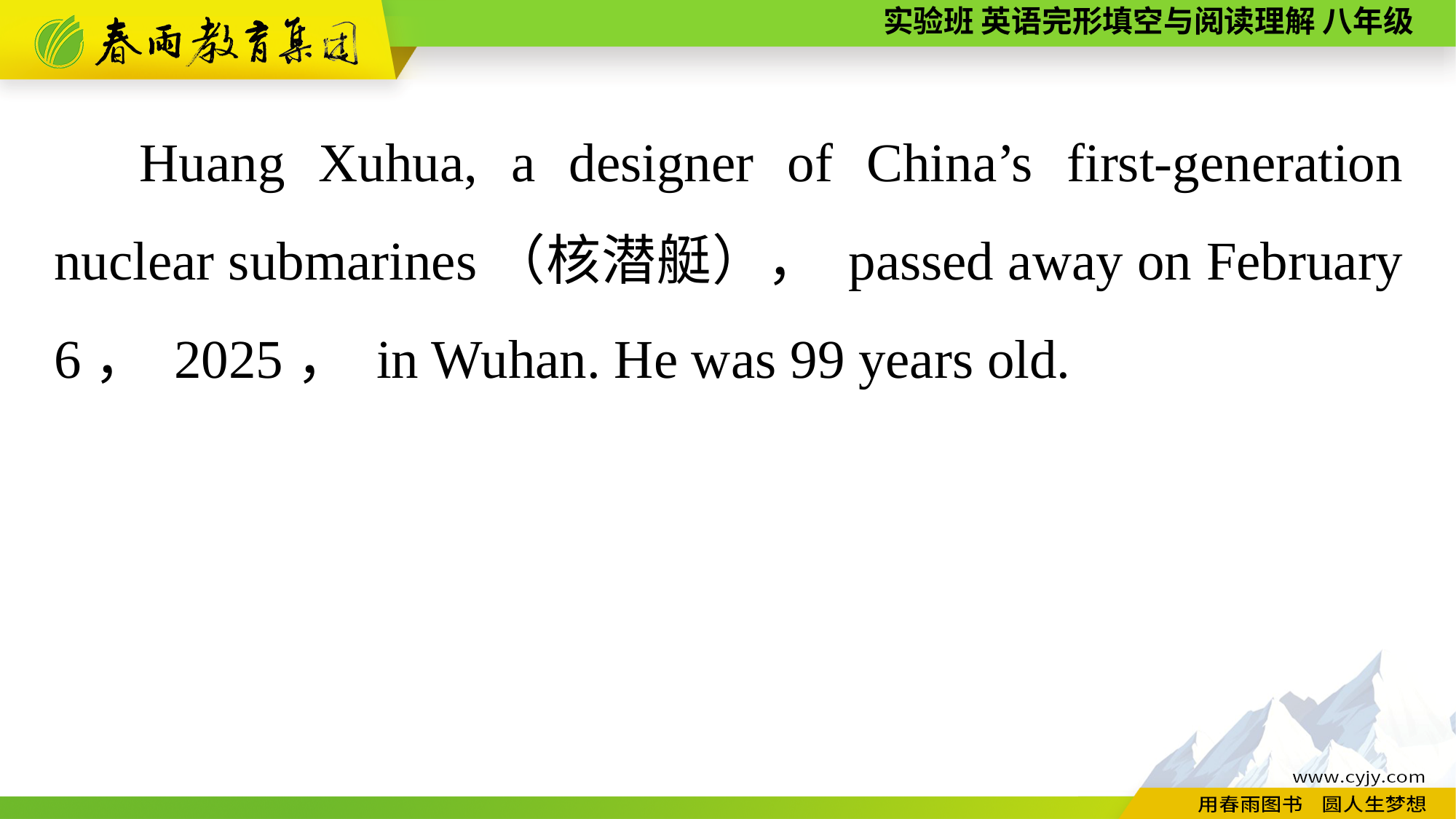

Huang Xuhua, a designer of China’s first-generation nuclear submarines（核潜艇）， passed away on February 6， 2025， in Wuhan. He was 99 years old.